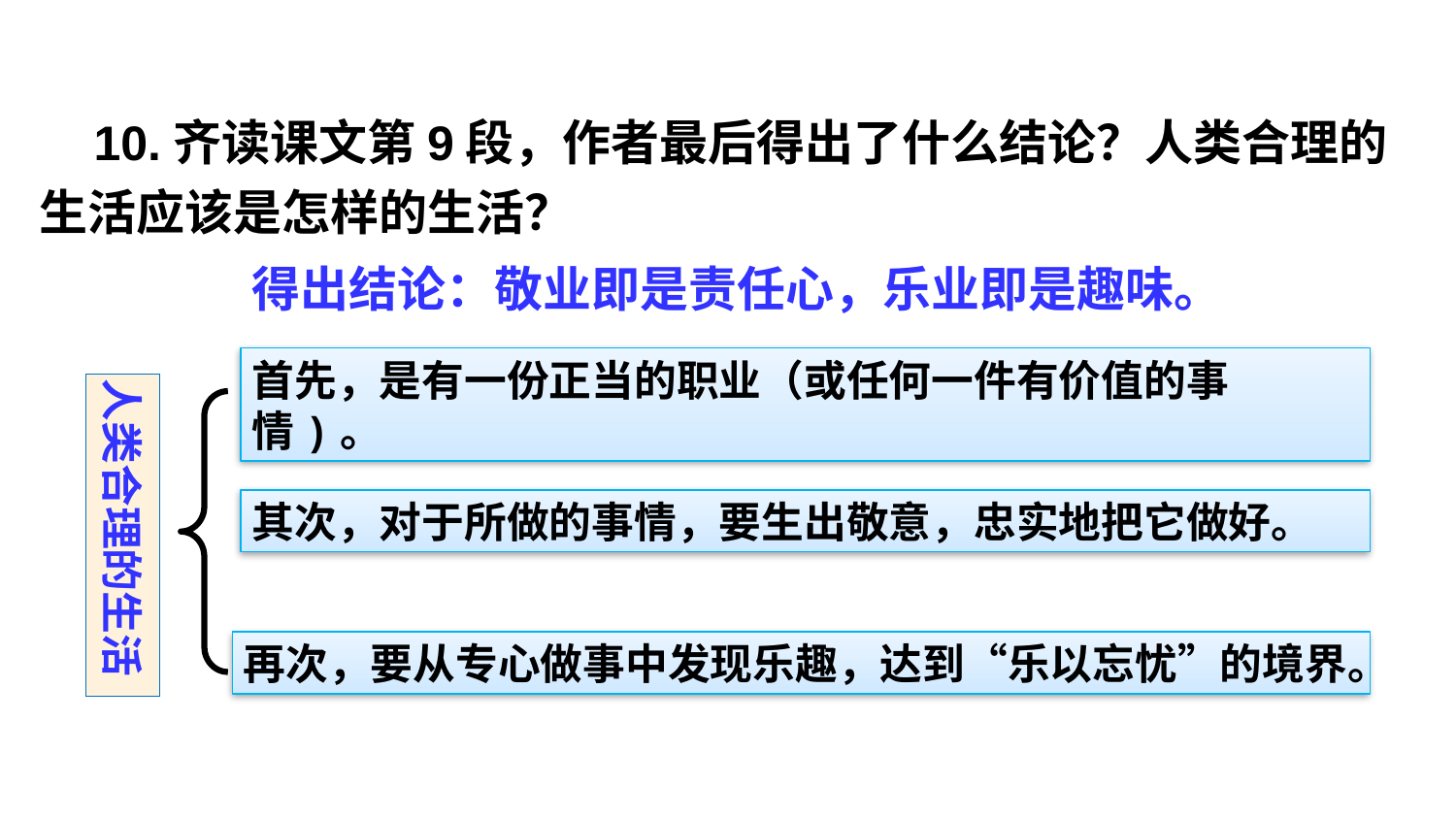

10.齐读课文第9段，作者最后得出了什么结论？人类合理的生活应该是怎样的生活？
得出结论：敬业即是责任心，乐业即是趣味。
首先，是有一份正当的职业（或任何一件有价值的事情)。
人类合理的生活

其次，对于所做的事情，要生出敬意，忠实地把它做好。
再次，要从专心做事中发现乐趣，达到“乐以忘忧”的境界。